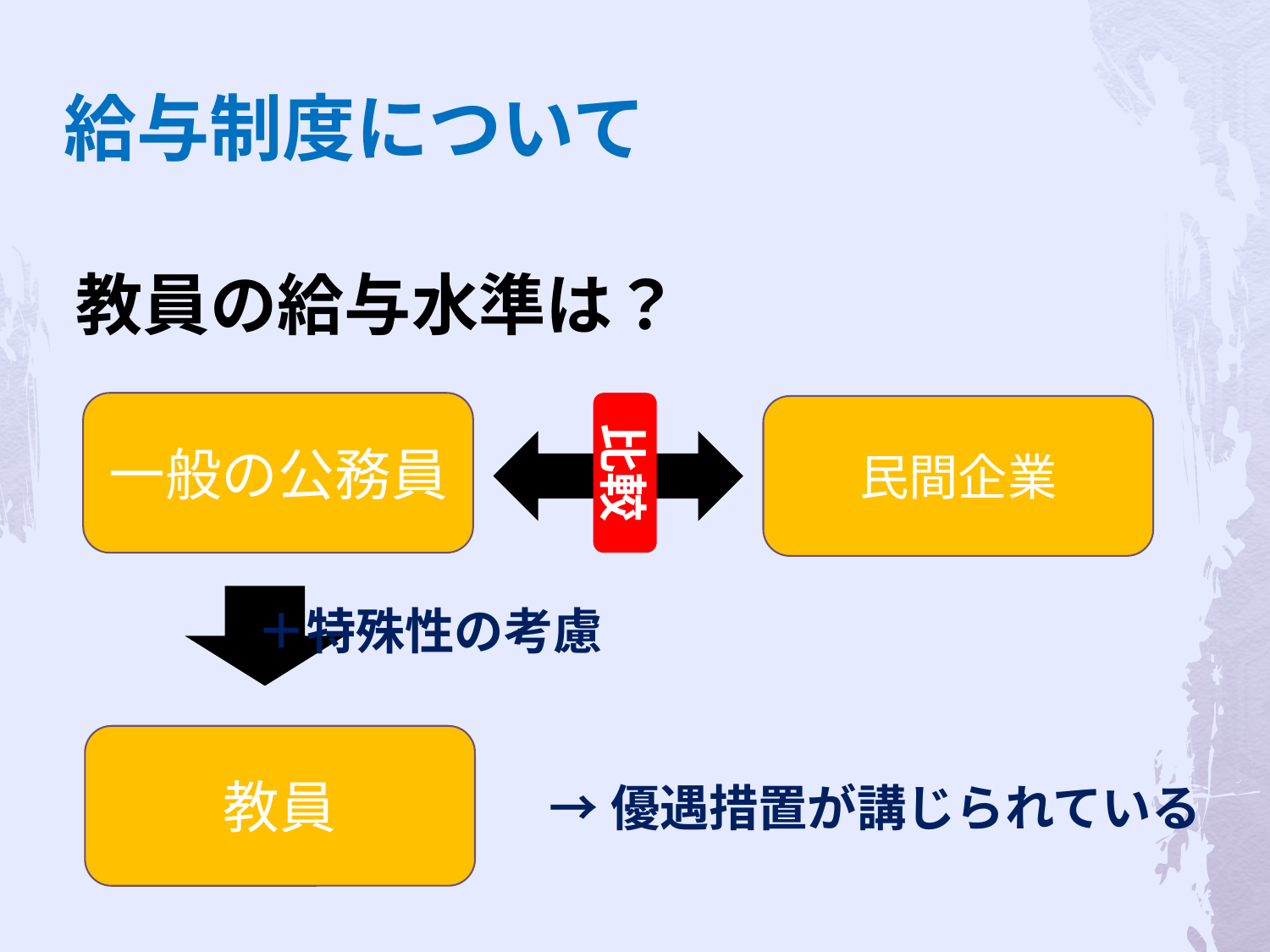

給与制度について
教員の給与水準は？
一般の公務員
民間企業
教員
比較

＋特殊性の考慮
→優遇措置が講じられている